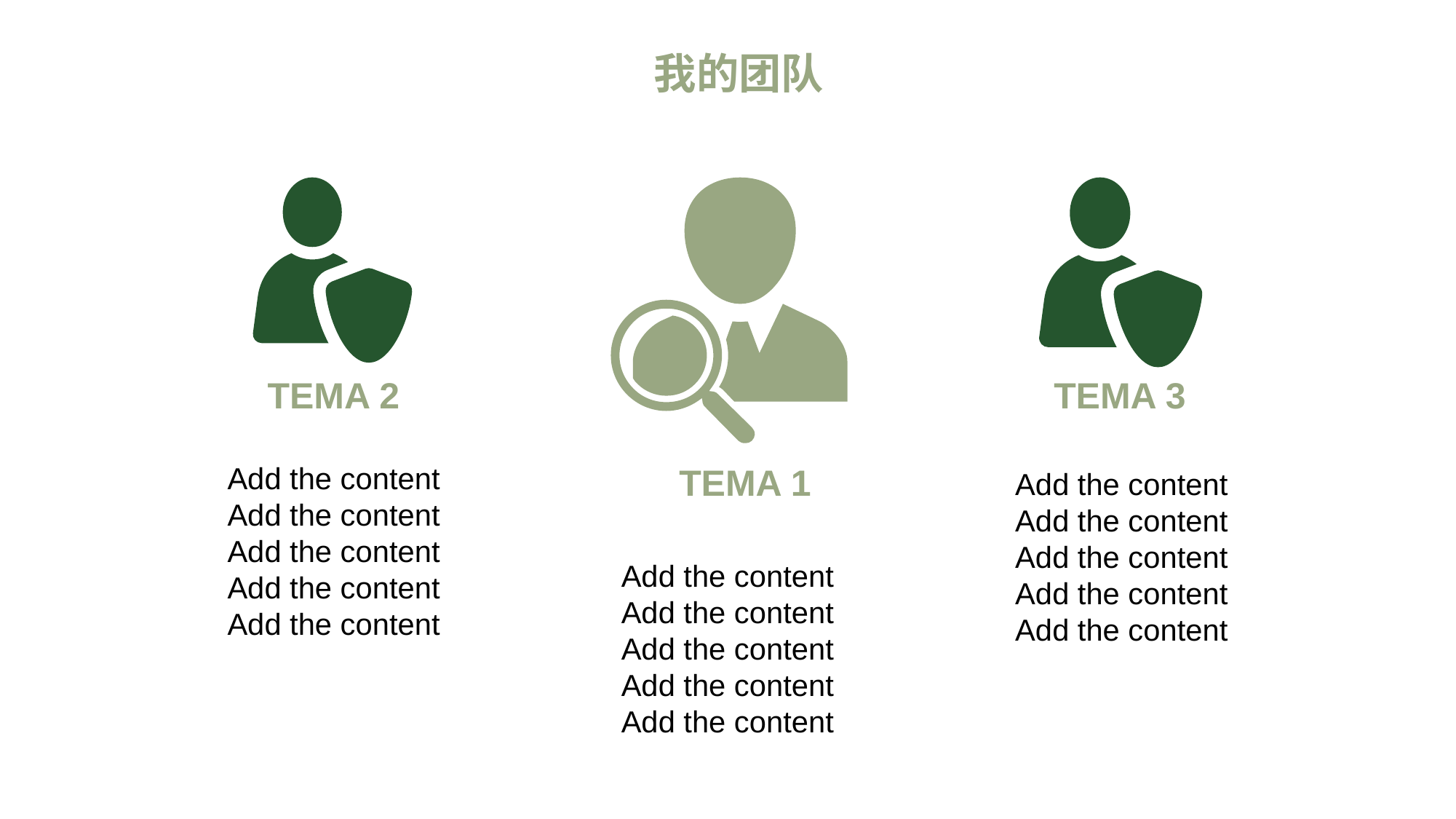

我的团队

TEMA 2
TEMA 3
Add the content
Add the content
Add the content
Add the content
Add the content
TEMA 1
Add the content
Add the content
Add the content
Add the content
Add the content
Add the content
Add the content
Add the content
Add the content
Add the content